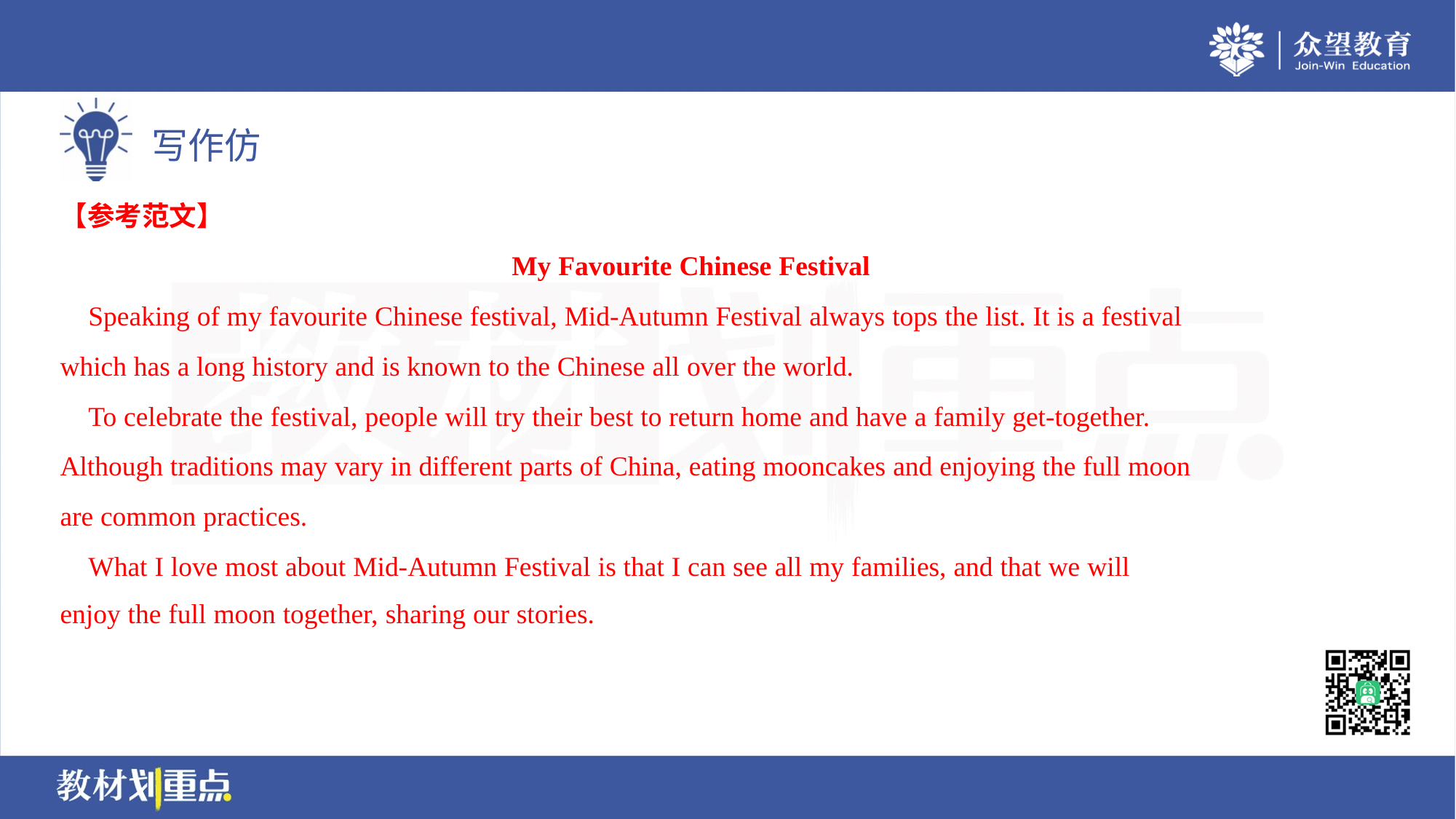

【参考范文】
My Favourite Chinese Festival
    Speaking of my favourite Chinese festival, Mid-Autumn Festival always tops the list. It is a festival
which has a long history and is known to the Chinese all over the world.
    To celebrate the festival, people will try their best to return home and have a family get-together.
Although traditions may vary in different parts of China, eating mooncakes and enjoying the full moon
are common practices.
    What I love most about Mid-Autumn Festival is that I can see all my families, and that we will
enjoy the full moon together, sharing our stories.